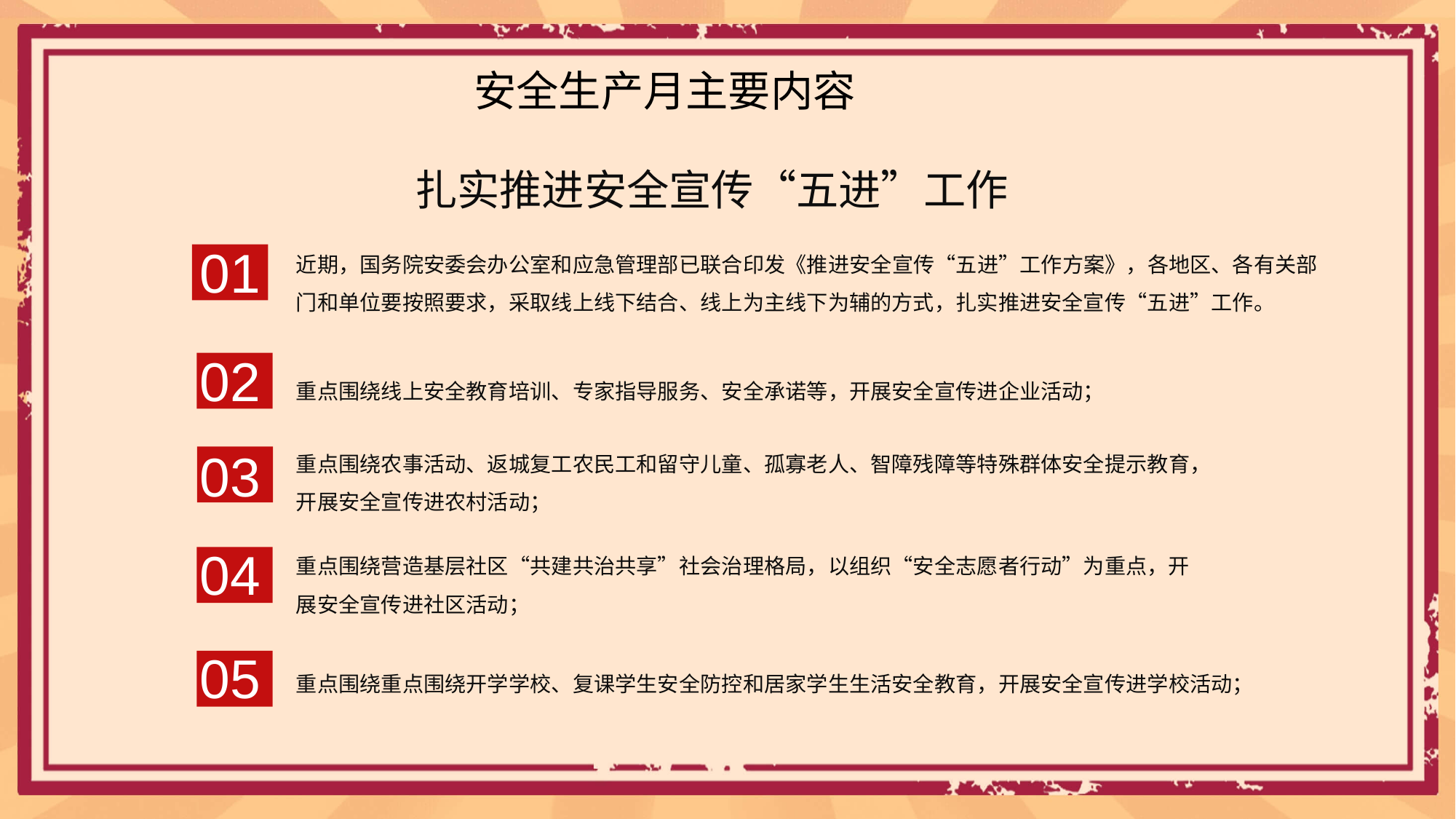

# 安全生产月主要内容
扎实推进安全宣传“五进”工作
01

近期，国务院安委会办公室和应急管理部已联合印发《推进安全宣传“五进”工作方案》，各地区、各有关部门和单位要按照要求，采取线上线下结合、线上为主线下为辅的方式，扎实推进安全宣传“五进”工作。
02

重点围绕线上安全教育培训、专家指导服务、安全承诺等，开展安全宣传进企业活动；
重点围绕农事活动、返城复工农民工和留守儿童、孤寡老人、智障残障等特殊群体安全提示教育，开展安全宣传进农村活动；
03

04

重点围绕营造基层社区“共建共治共享”社会治理格局，以组织“安全志愿者行动”为重点，开展安全宣传进社区活动；
05

重点围绕重点围绕开学学校、复课学生安全防控和居家学生生活安全教育，开展安全宣传进学校活动；